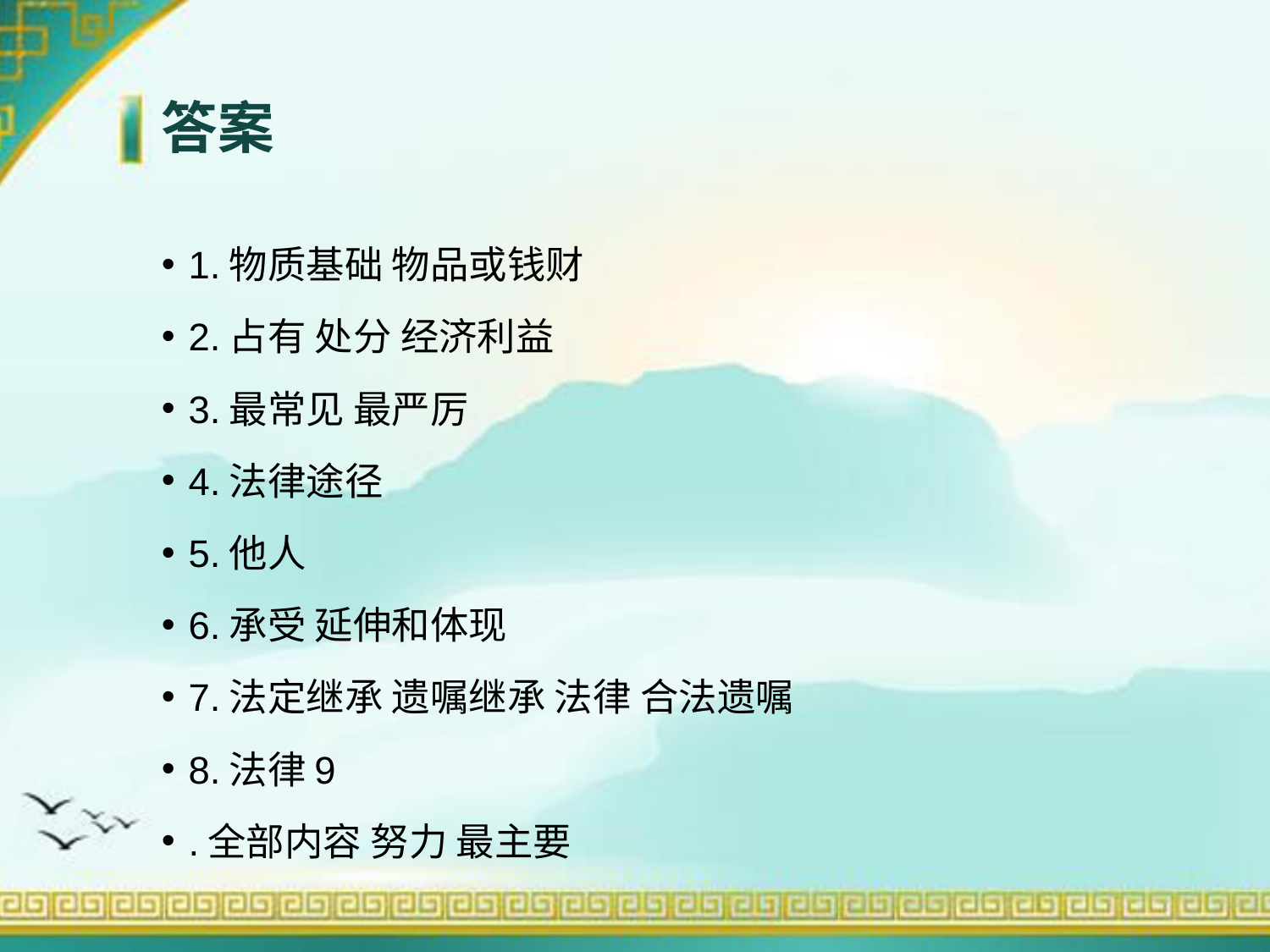

# 答案
1.物质基础 物品或钱财
2.占有 处分 经济利益
3.最常见 最严厉
4.法律途径
5.他人
6.承受 延伸和体现
7.法定继承 遗嘱继承 法律 合法遗嘱
8.法律9
.全部内容 努力 最主要